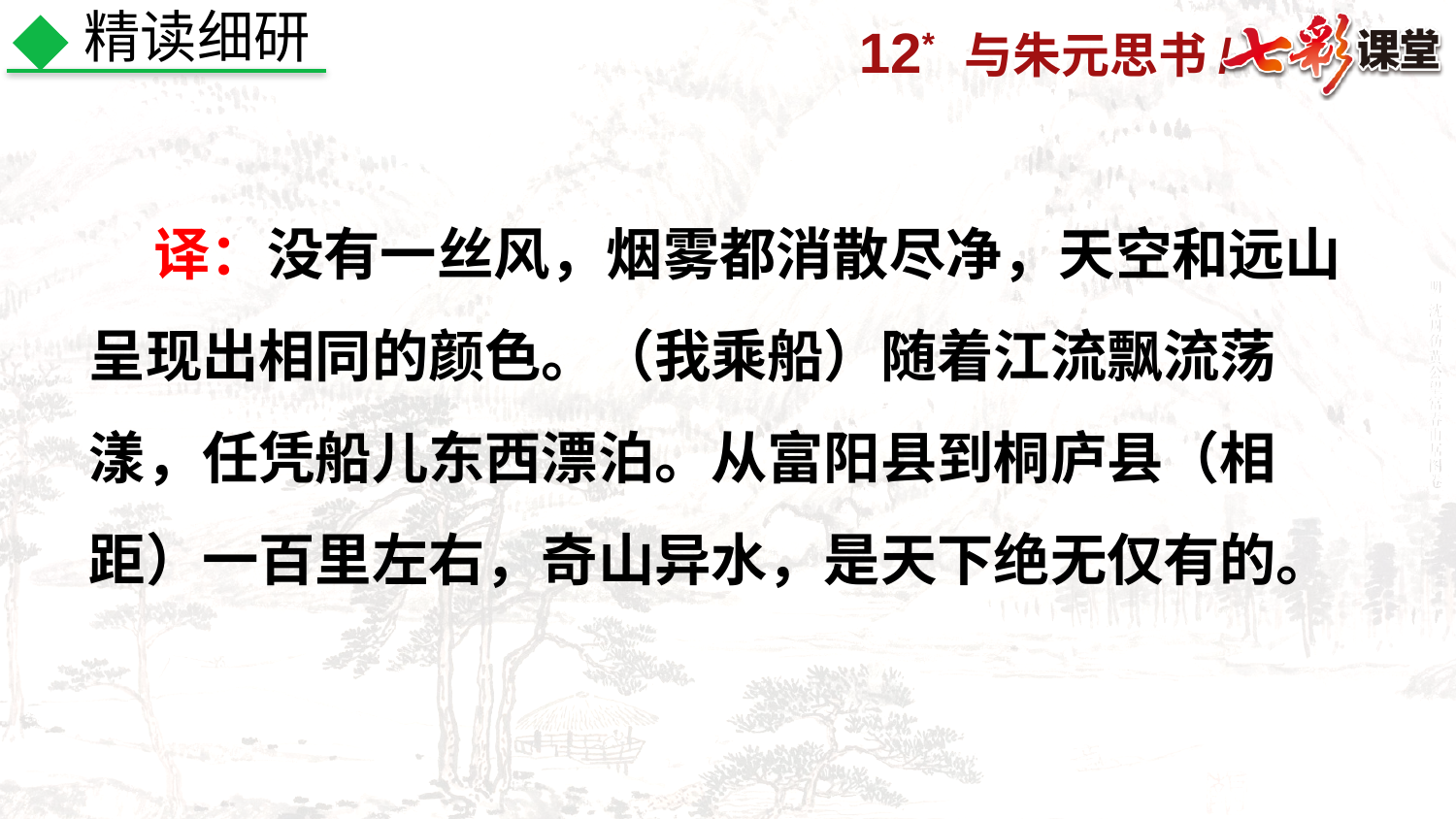

精读细研

    译：没有一丝风，烟雾都消散尽净，天空和远山呈现出相同的颜色。（我乘船）随着江流飘流荡漾，任凭船儿东西漂泊。从富阳县到桐庐县（相距）一百里左右，奇山异水，是天下绝无仅有的。